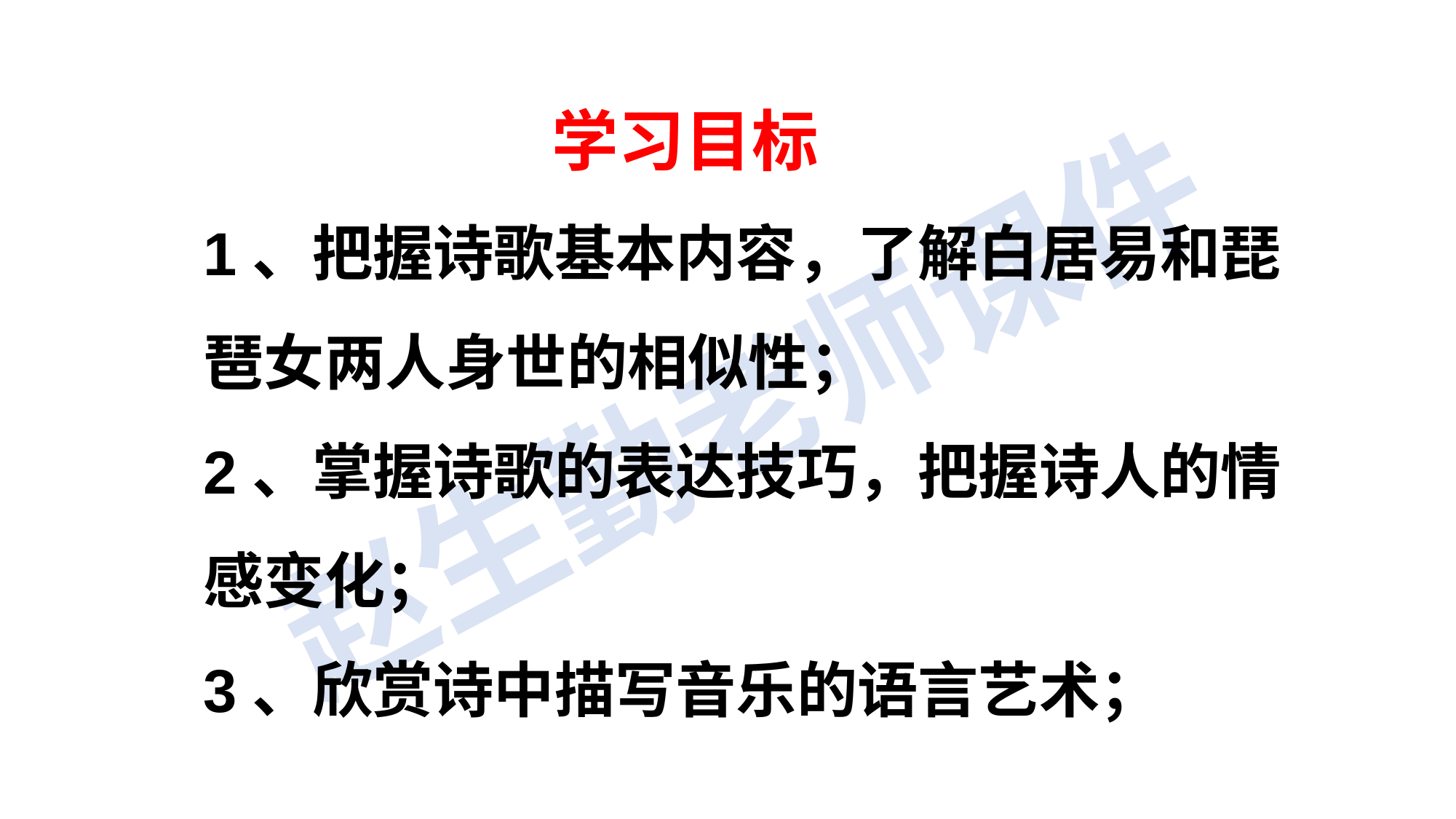

学习目标
1、把握诗歌基本内容，了解白居易和琵琶女两人身世的相似性；
2、掌握诗歌的表达技巧，把握诗人的情感变化；
3、欣赏诗中描写音乐的语言艺术；